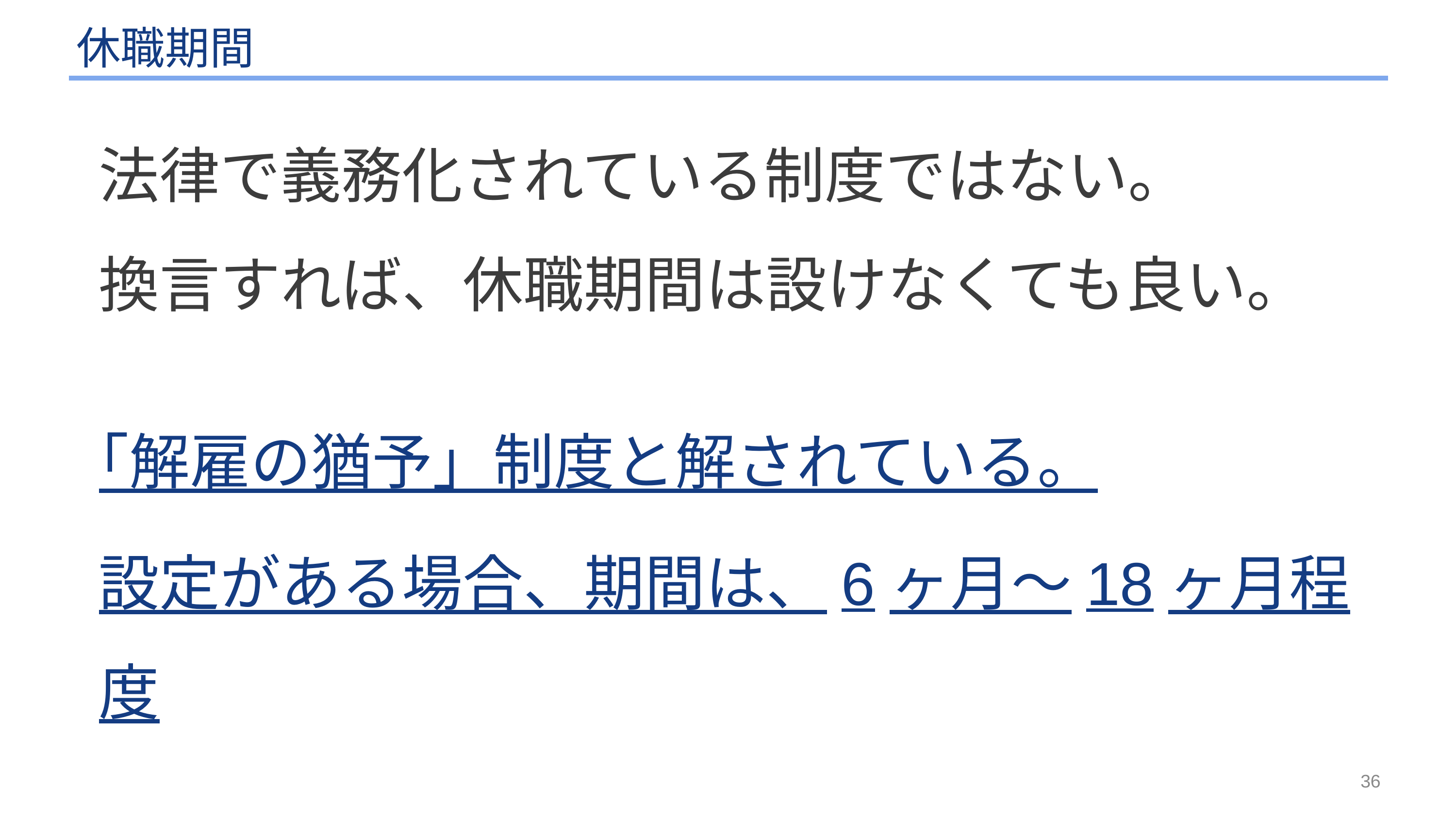

# 休職期間
法律で義務化されている制度ではない。
換言すれば、休職期間は設けなくても良い。

｢解雇の猶予」制度と解されている。
設定がある場合、期間は、6ヶ月～18ヶ月程度
36